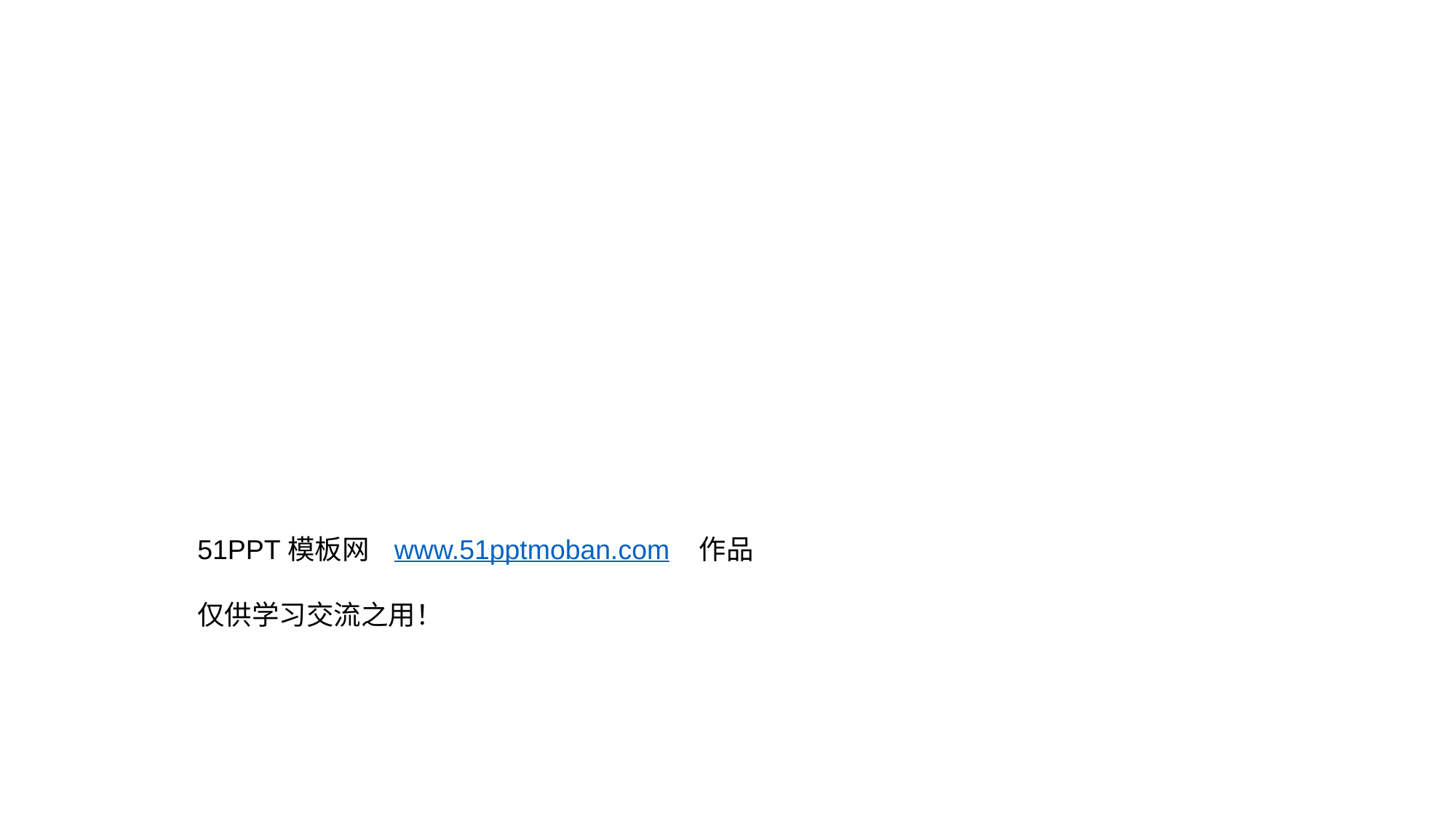

不
忘
初
心
51PPT模板网   www.51pptmoban.com   作品

仅供学习交流之用！